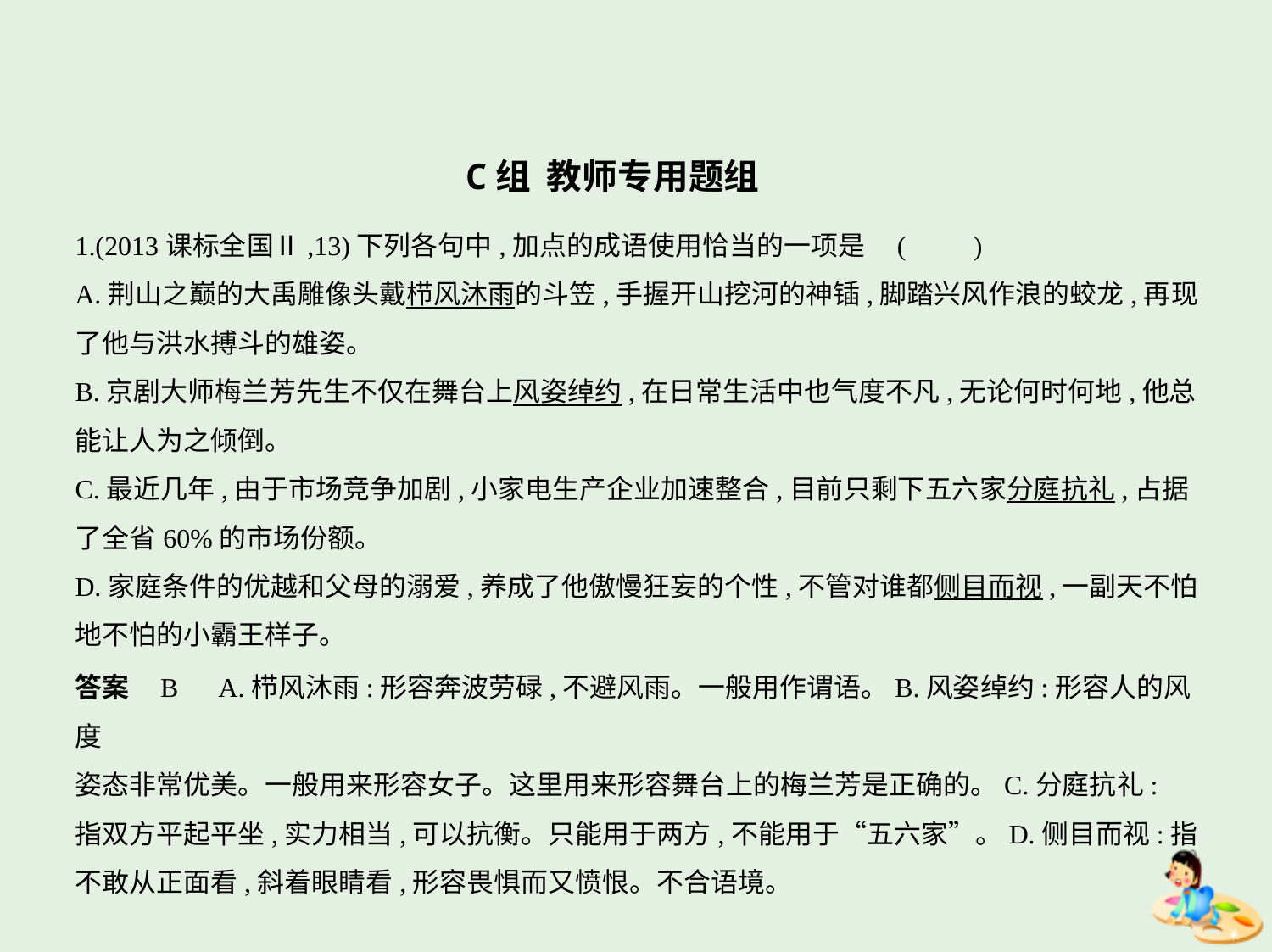

C组  教师专用题组
1.(2013课标全国Ⅱ,13)下列各句中,加点的成语使用恰当的一项是 (　　)
A.荆山之巅的大禹雕像头戴栉风沐雨的斗笠,手握开山挖河的神锸,脚踏兴风作浪的蛟龙,再现
了他与洪水搏斗的雄姿。
B.京剧大师梅兰芳先生不仅在舞台上风姿绰约,在日常生活中也气度不凡,无论何时何地,他总
能让人为之倾倒。
C.最近几年,由于市场竞争加剧,小家电生产企业加速整合,目前只剩下五六家分庭抗礼,占据
了全省60%的市场份额。
D.家庭条件的优越和父母的溺爱,养成了他傲慢狂妄的个性,不管对谁都侧目而视,一副天不怕
地不怕的小霸王样子。
答案    B　A.栉风沐雨:形容奔波劳碌,不避风雨。一般用作谓语。B.风姿绰约:形容人的风度
姿态非常优美。一般用来形容女子。这里用来形容舞台上的梅兰芳是正确的。C.分庭抗礼:
指双方平起平坐,实力相当,可以抗衡。只能用于两方,不能用于“五六家”。D.侧目而视:指
不敢从正面看,斜着眼睛看,形容畏惧而又愤恨。不合语境。